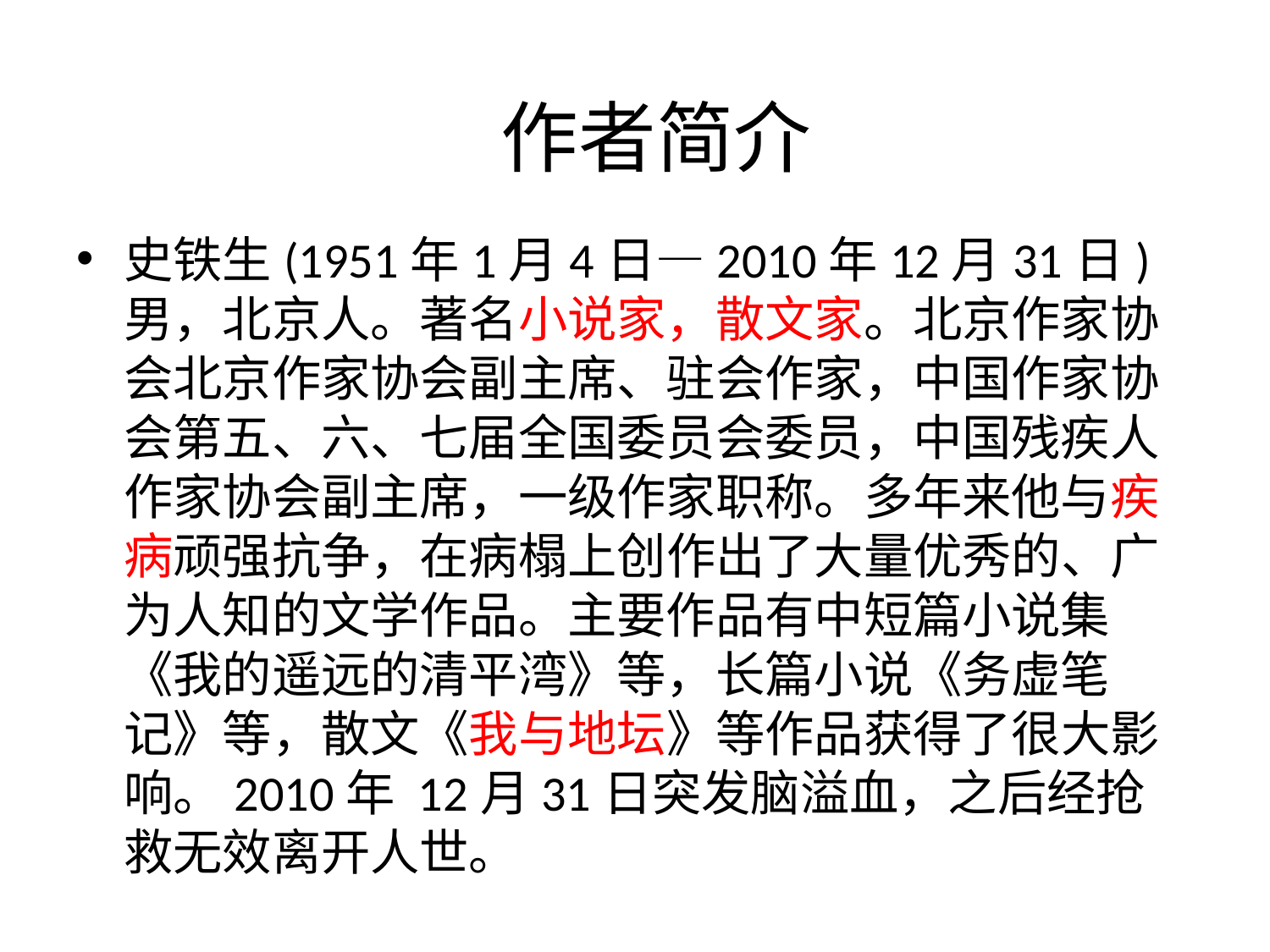

# 作者简介
史铁生(1951年1月4日—2010年12月31日)男，北京人。著名小说家，散文家。北京作家协会北京作家协会副主席、驻会作家，中国作家协会第五、六、七届全国委员会委员，中国残疾人作家协会副主席，一级作家职称。多年来他与疾病顽强抗争，在病榻上创作出了大量优秀的、广为人知的文学作品。主要作品有中短篇小说集《我的遥远的清平湾》等，长篇小说《务虚笔记》等，散文《我与地坛》等作品获得了很大影响。2010年 12月31日突发脑溢血，之后经抢救无效离开人世。